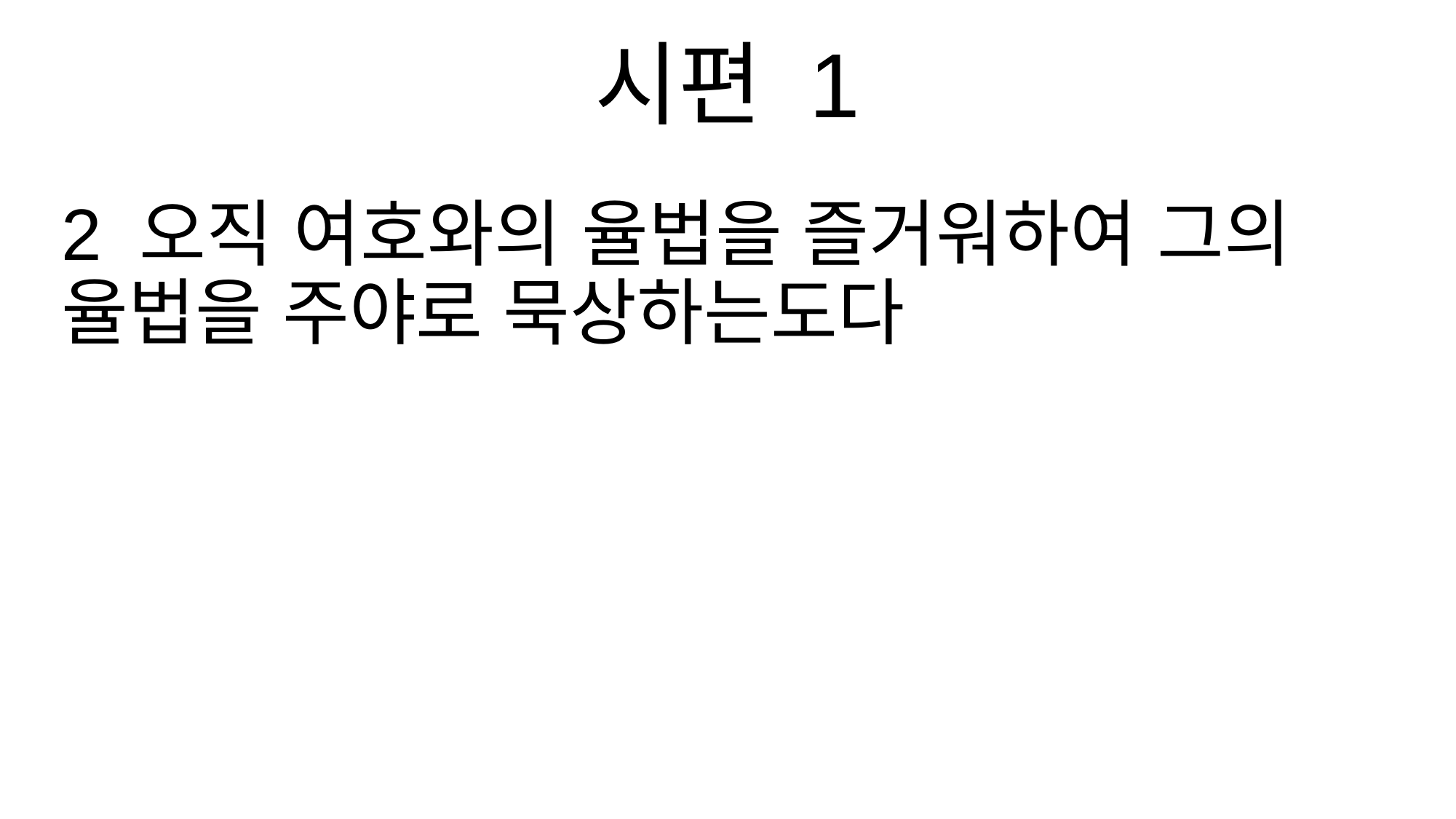

시편 1
2 오직 여호와의 율법을 즐거워하여 그의 율법을 주야로 묵상하는도다